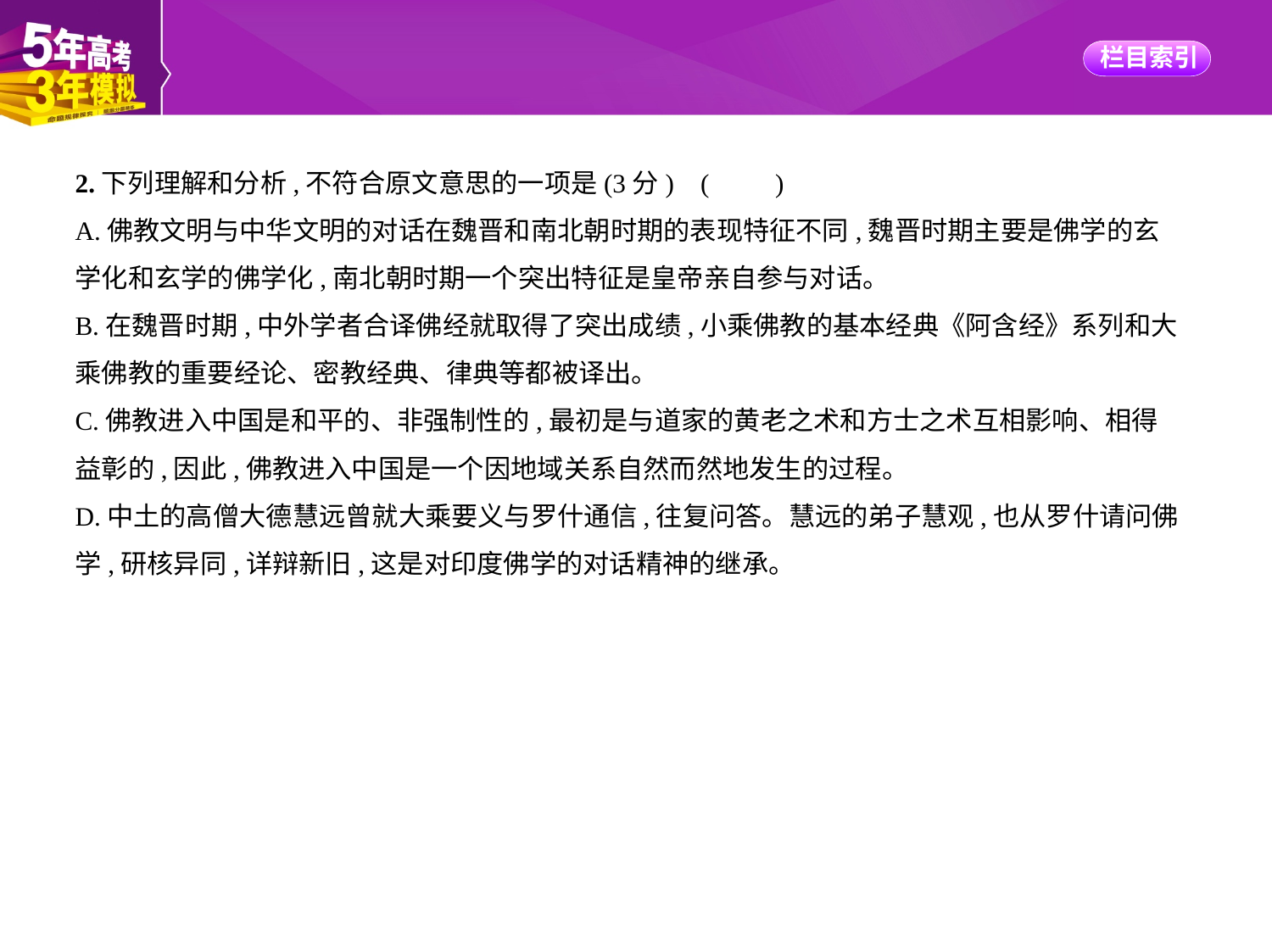

2.下列理解和分析,不符合原文意思的一项是(3分) (　　)
A.佛教文明与中华文明的对话在魏晋和南北朝时期的表现特征不同,魏晋时期主要是佛学的玄
学化和玄学的佛学化,南北朝时期一个突出特征是皇帝亲自参与对话。
B.在魏晋时期,中外学者合译佛经就取得了突出成绩,小乘佛教的基本经典《阿含经》系列和大
乘佛教的重要经论、密教经典、律典等都被译出。
C.佛教进入中国是和平的、非强制性的,最初是与道家的黄老之术和方士之术互相影响、相得
益彰的,因此,佛教进入中国是一个因地域关系自然而然地发生的过程。
D.中土的高僧大德慧远曾就大乘要义与罗什通信,往复问答。慧远的弟子慧观,也从罗什请问佛
学,研核异同,详辩新旧,这是对印度佛学的对话精神的继承。